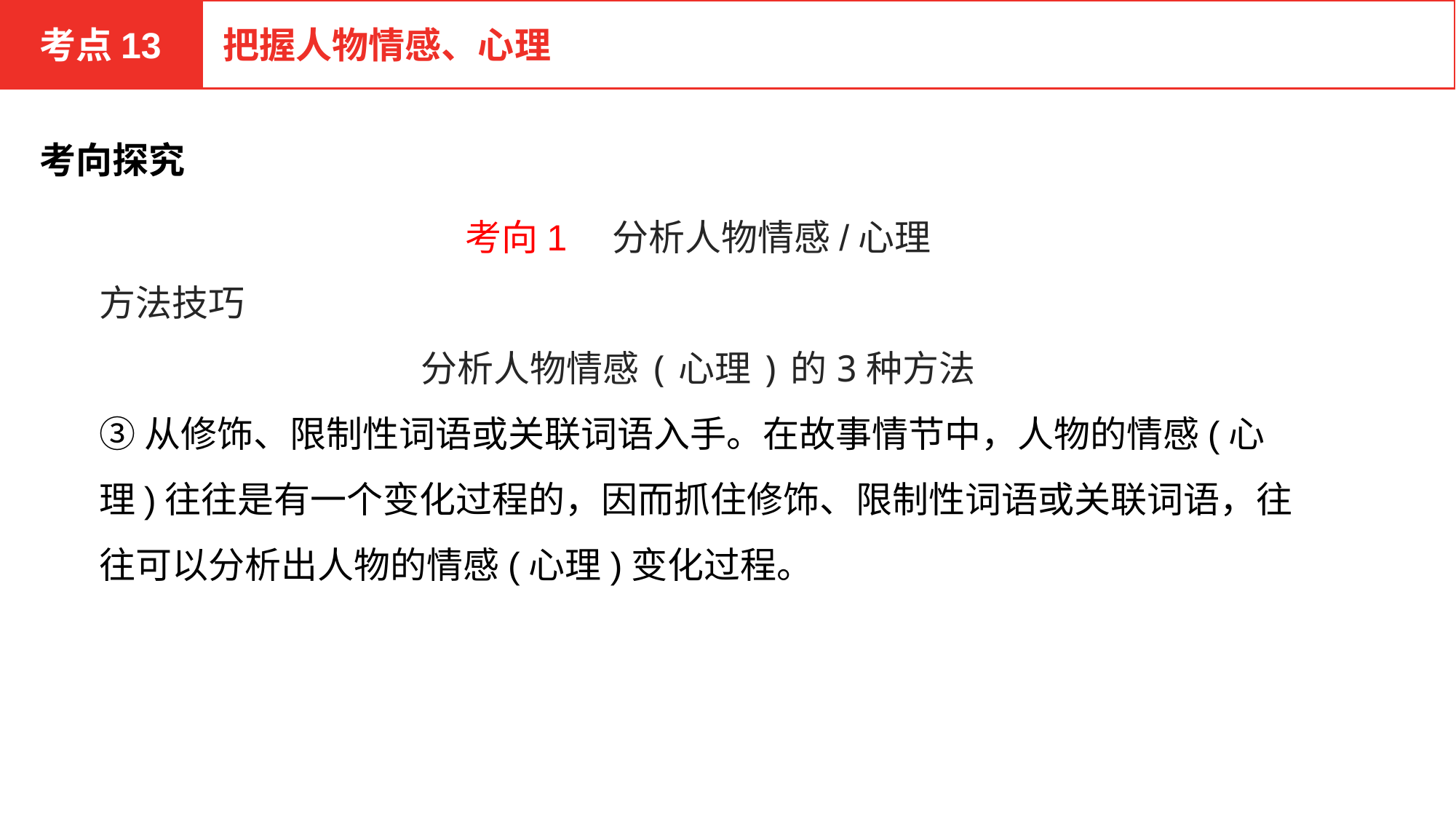

考点13
把握人物情感、心理
考向探究
考向1　分析人物情感/心理
方法技巧
分析人物情感(心理)的3种方法
③从修饰、限制性词语或关联词语入手。在故事情节中，人物的情感(心理)往往是有一个变化过程的，因而抓住修饰、限制性词语或关联词语，往往可以分析出人物的情感(心理)变化过程。